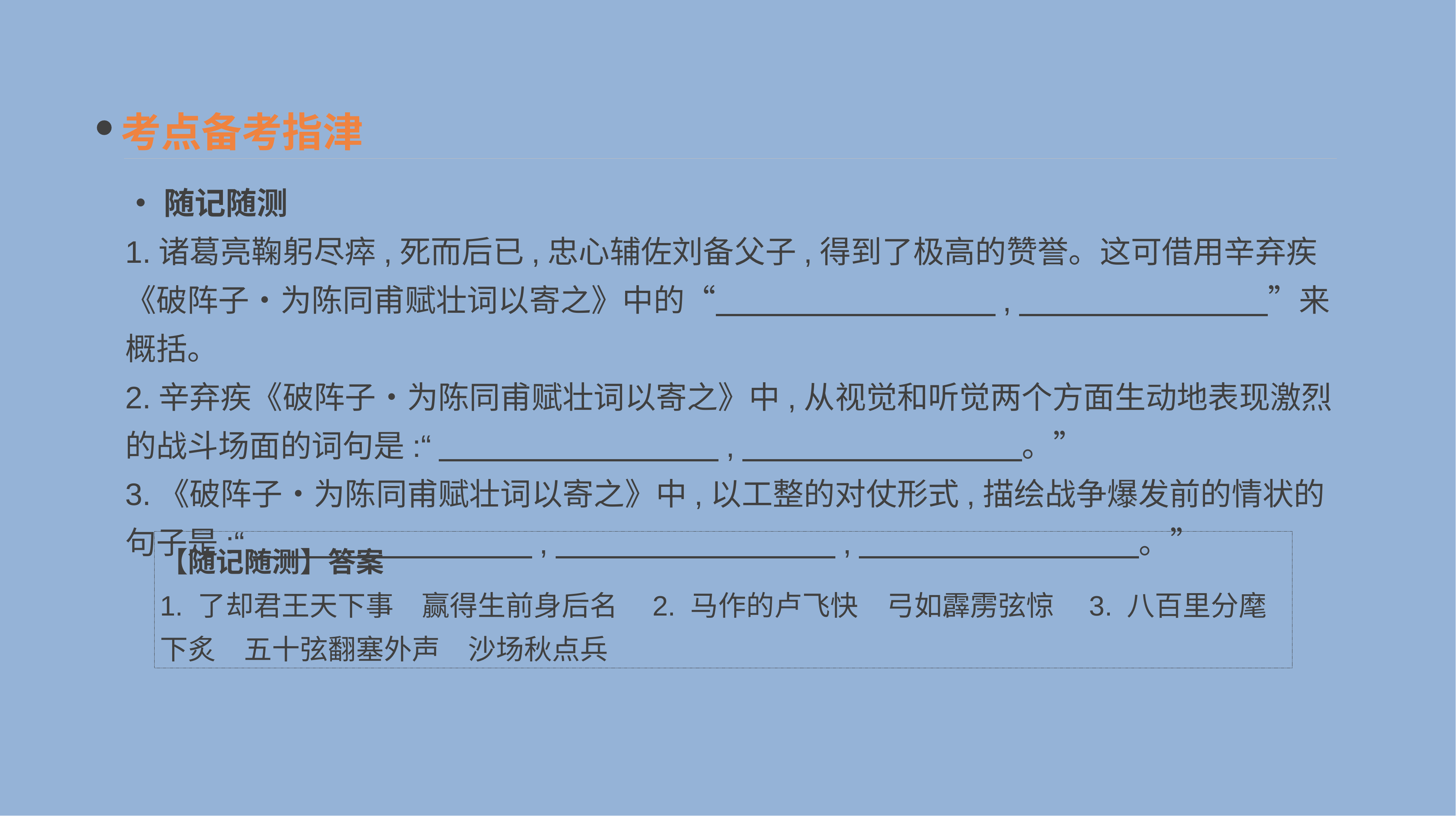

考点备考指津

•随记随测
1.诸葛亮鞠躬尽瘁,死而后已,忠心辅佐刘备父子,得到了极高的赞誉。这可借用辛弃疾《破阵子•为陈同甫赋壮词以寄之》中的“　　　　　　　　　,　　　　　　　　”来概括。
2.辛弃疾《破阵子•为陈同甫赋壮词以寄之》中,从视觉和听觉两个方面生动地表现激烈的战斗场面的词句是:“　　　　　　　　　,　　　　　　　　　。”
3.《破阵子•为陈同甫赋壮词以寄之》中,以工整的对仗形式,描绘战争爆发前的情状的句子是:“　　　　　　　　　,　　　　　　　　　,　　　　　　　　　。”
【随记随测】答案
1. 了却君王天下事　赢得生前身后名　2. 马作的卢飞快　弓如霹雳弦惊　3. 八百里分麾下炙　五十弦翻塞外声　沙场秋点兵